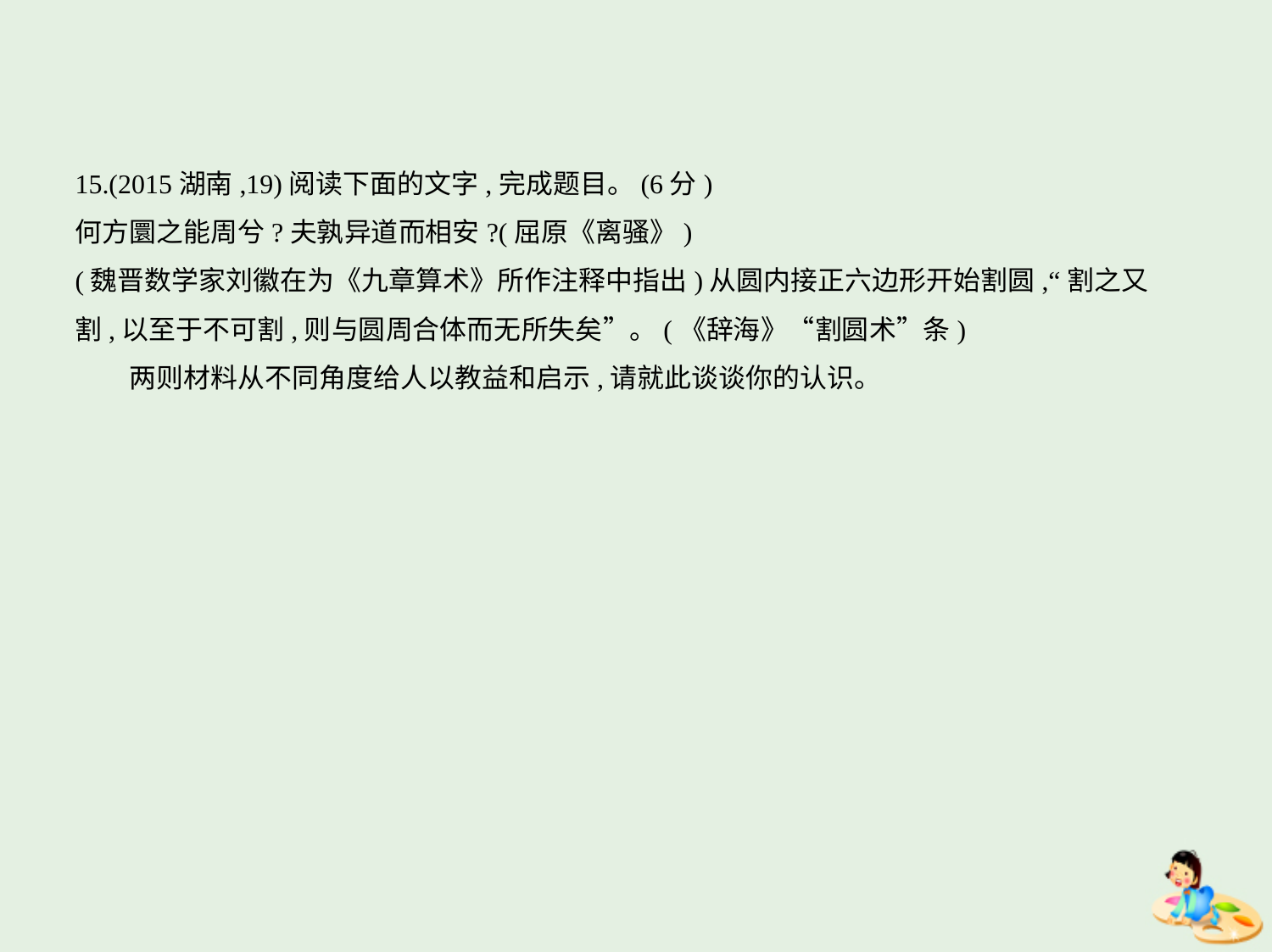

15.(2015湖南,19)阅读下面的文字,完成题目。(6分)
何方圜之能周兮?夫孰异道而相安?(屈原《离骚》)
(魏晋数学家刘徽在为《九章算术》所作注释中指出)从圆内接正六边形开始割圆,“割之又
割,以至于不可割,则与圆周合体而无所失矣”。(《辞海》“割圆术”条)
　　两则材料从不同角度给人以教益和启示,请就此谈谈你的认识。